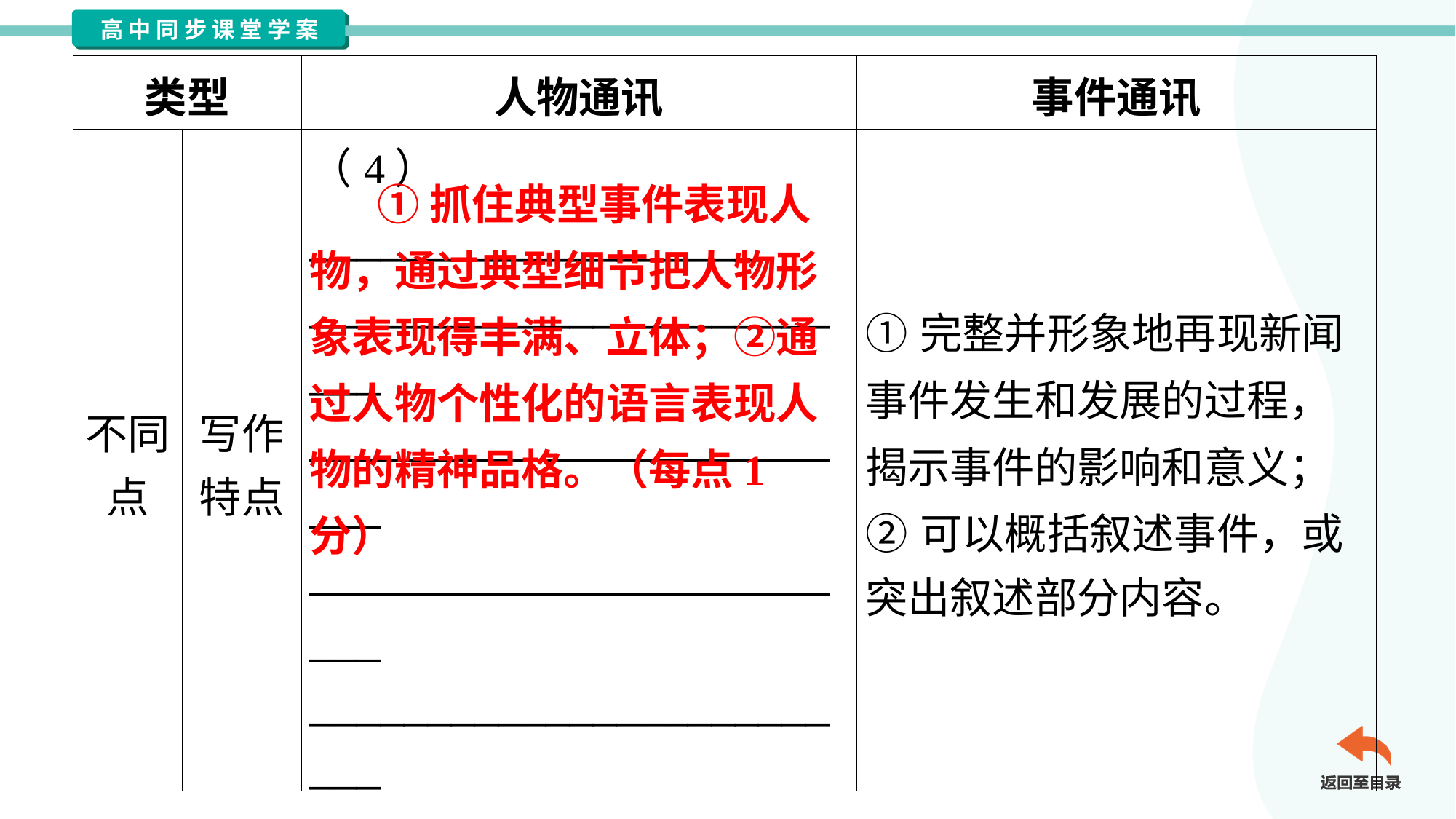

| 类型 |  | 人物通讯 | 事件通讯 |
| --- | --- | --- | --- |
| 不同 点 | 写作 特点 | （4） \_\_\_\_\_\_\_\_\_\_\_\_\_\_\_\_\_\_\_ \_\_\_\_\_\_\_\_\_\_\_\_\_\_\_\_\_\_\_\_\_\_\_\_\_ \_\_\_\_\_\_\_\_\_\_\_\_\_\_\_\_\_\_\_\_\_\_\_\_\_ \_\_\_\_\_\_\_\_\_\_\_\_\_\_\_\_\_\_\_\_\_\_\_\_\_ \_\_\_\_\_\_\_\_\_\_\_\_\_\_\_\_\_\_\_\_\_\_\_\_\_ | ①完整并形象地再现新闻 事件发生和发展的过程， 揭示事件的影响和意义； ②可以概括叙述事件，或 突出叙述部分内容。 |
       ①抓住典型事件表现人物，通过典型细节把人物形象表现得丰满、立体；②通过人物个性化的语言表现人物的精神品格。（每点1分）